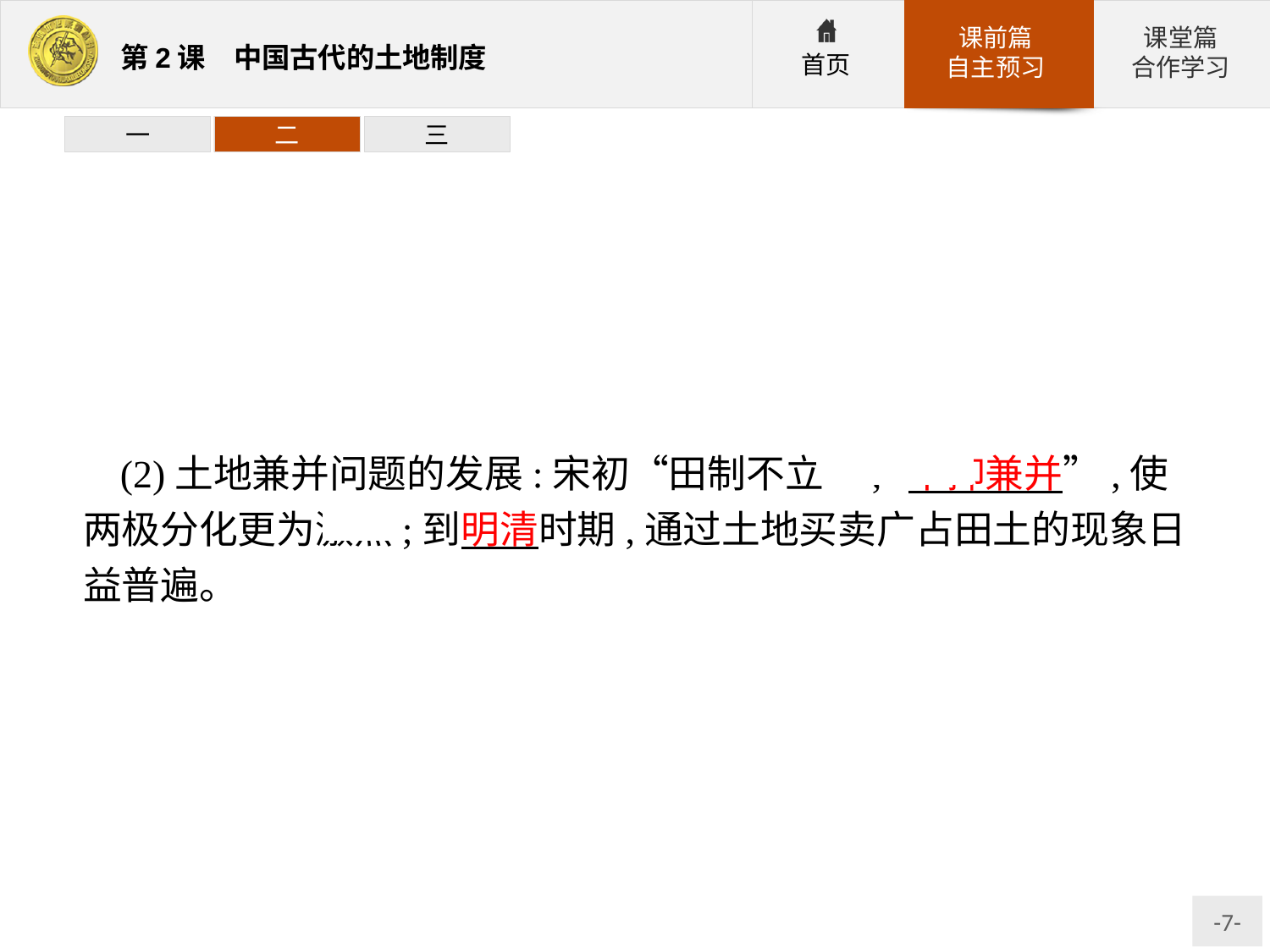

一
二
三
(2)土地兼并问题的发展:宋初“田制不立”,“不抑兼并”,使两极分化更为激烈;到明清时期,通过土地买卖广占田土的现象日益普遍。